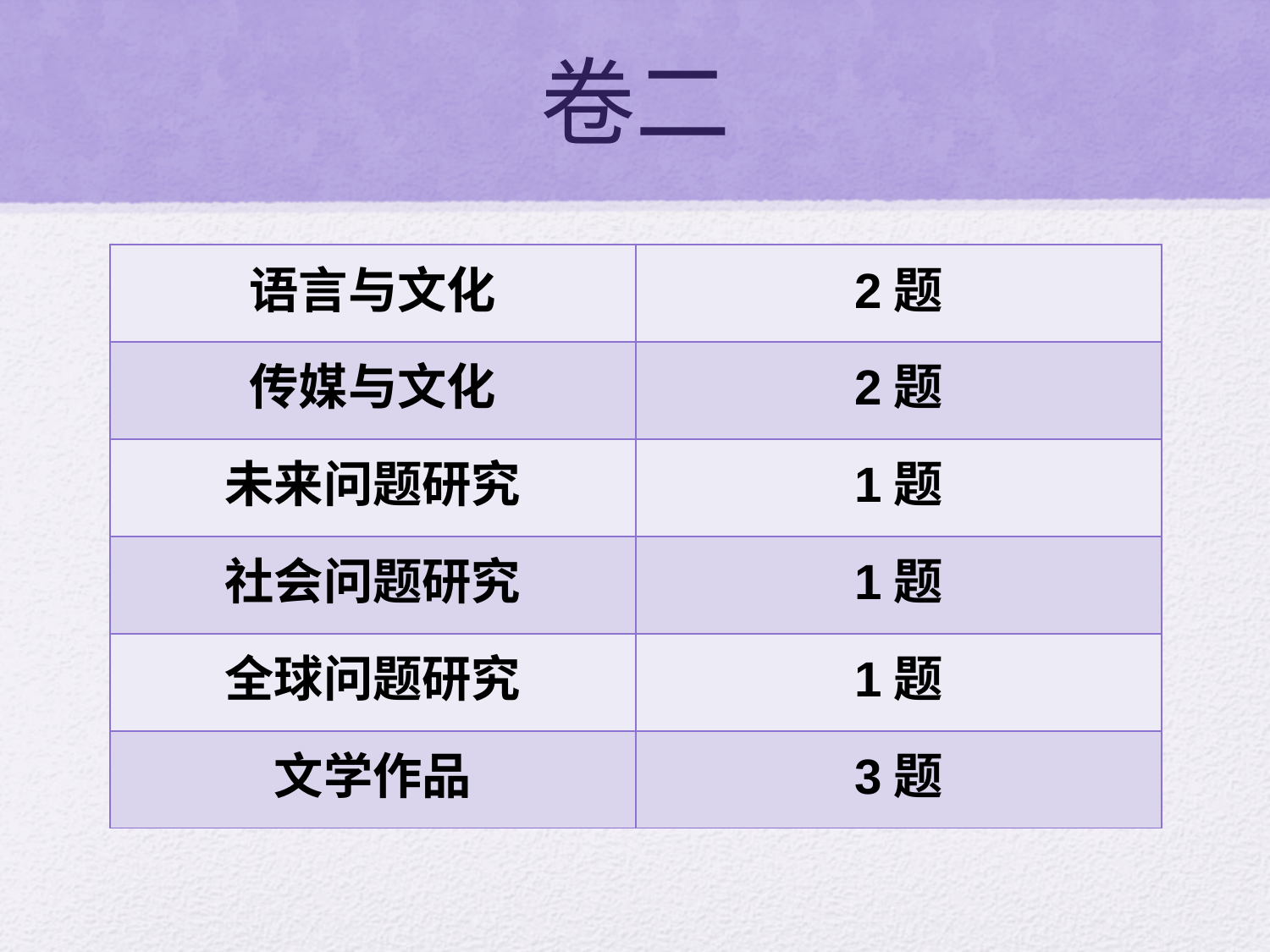

# 卷二
| 语言与文化 | 2题 |
| --- | --- |
| 传媒与文化 | 2题 |
| 未来问题研究 | 1题 |
| 社会问题研究 | 1题 |
| 全球问题研究 | 1题 |
| 文学作品 | 3题 |